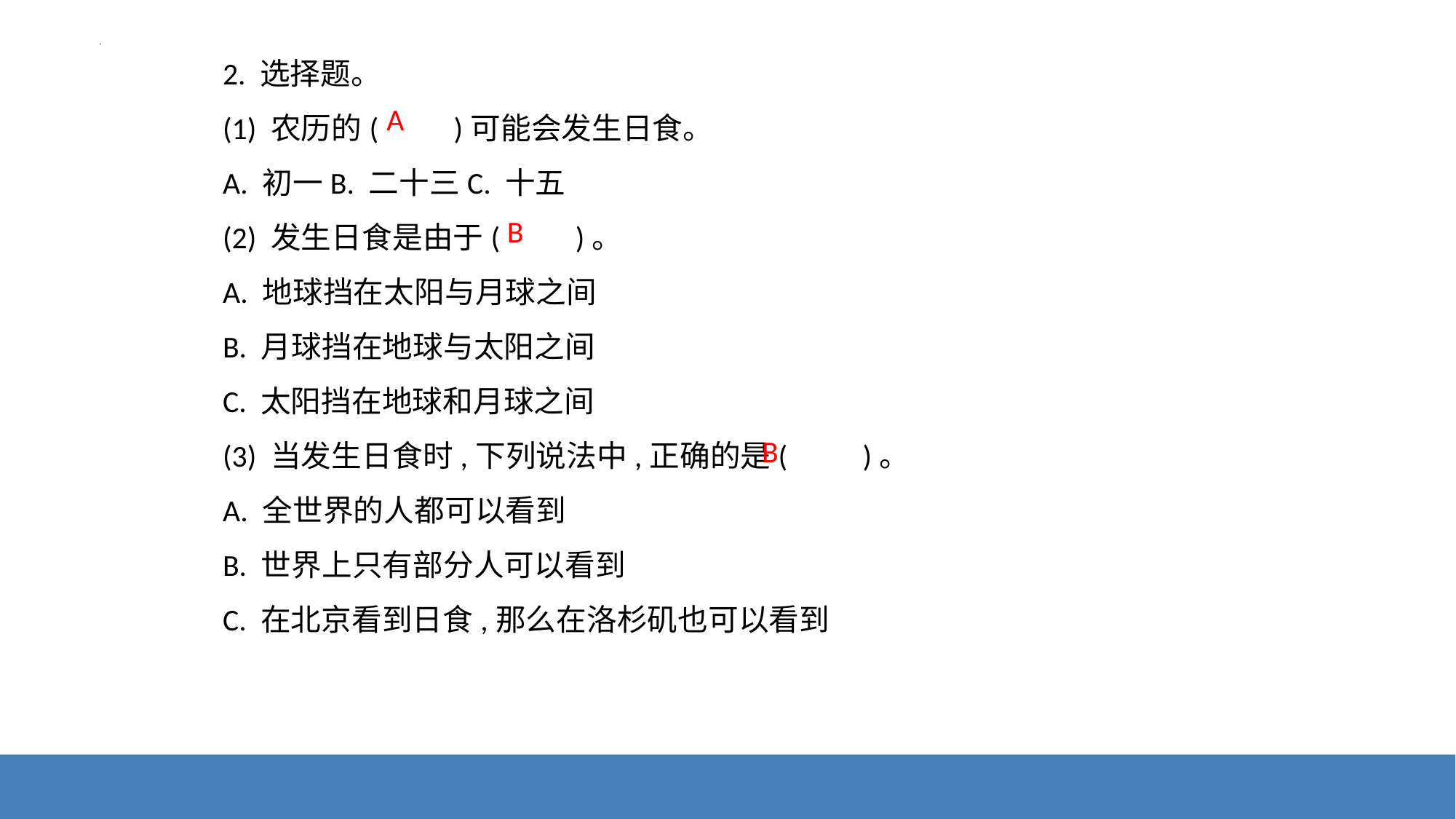

2. 选择题。
(1) 农历的(　　)可能会发生日食。
A. 初一B. 二十三C. 十五
(2) 发生日食是由于(　　)。
A. 地球挡在太阳与月球之间
B. 月球挡在地球与太阳之间
C. 太阳挡在地球和月球之间
(3) 当发生日食时,下列说法中,正确的是(　　)。
A. 全世界的人都可以看到
B. 世界上只有部分人可以看到
C. 在北京看到日食,那么在洛杉矶也可以看到
A

B

B